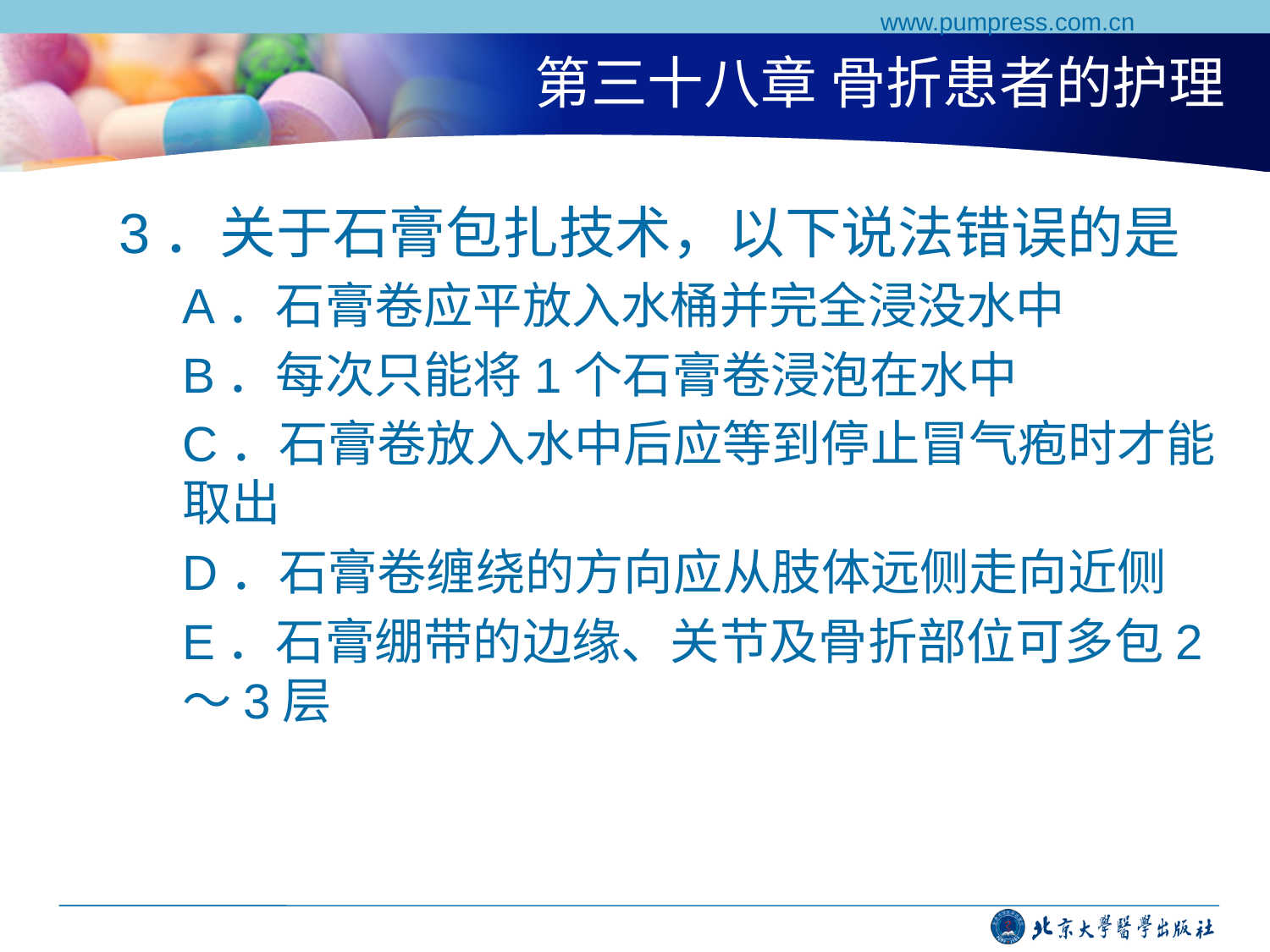

www.pumpress.com.cn
# 第三十八章 骨折患者的护理
3．关于石膏包扎技术，以下说法错误的是
A．石膏卷应平放入水桶并完全浸没水中
B．每次只能将1个石膏卷浸泡在水中
C．石膏卷放入水中后应等到停止冒气疱时才能取出
D．石膏卷缠绕的方向应从肢体远侧走向近侧
E．石膏绷带的边缘、关节及骨折部位可多包2～3层